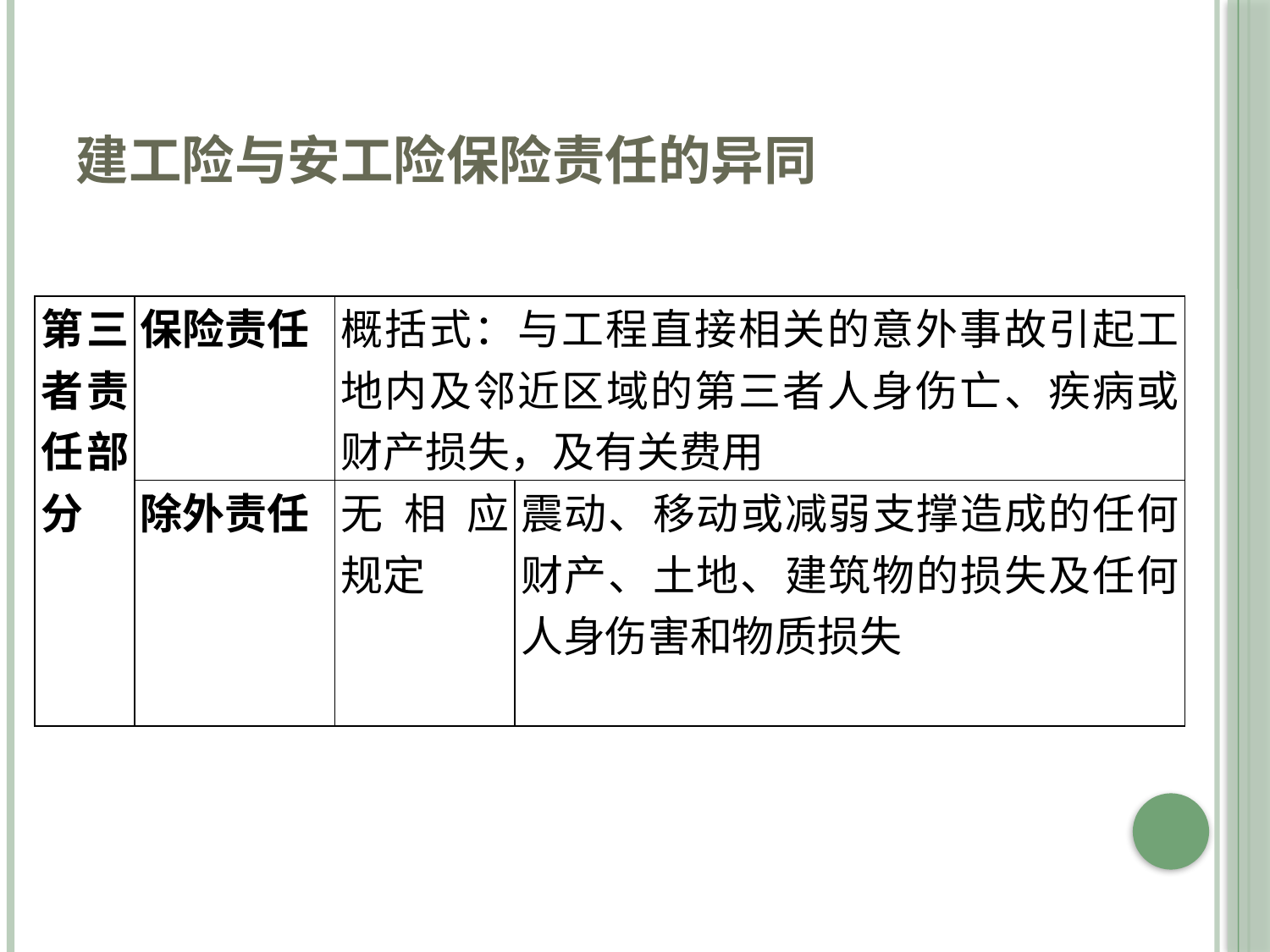

# 建工险与安工险保险责任的异同
| 第三者责任部分 | 保险责任 | 概括式：与工程直接相关的意外事故引起工地内及邻近区域的第三者人身伤亡、疾病或财产损失，及有关费用 |  |
| --- | --- | --- | --- |
|  | 除外责任 | 无相应规定 | 震动、移动或减弱支撑造成的任何财产、土地、建筑物的损失及任何人身伤害和物质损失 |